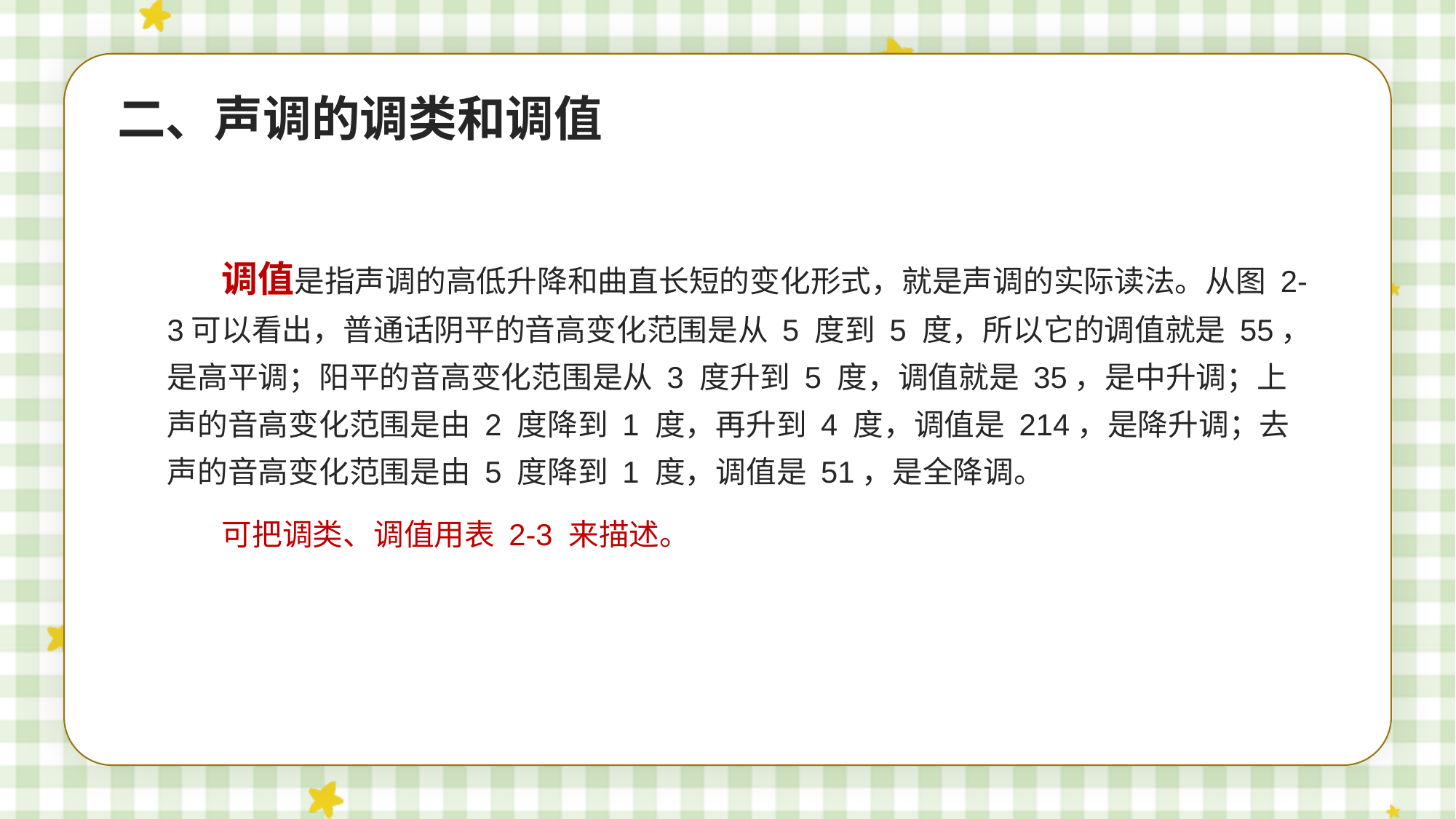

二、声调的调类和调值
调值是指声调的高低升降和曲直长短的变化形式，就是声调的实际读法。从图 2-3可以看出，普通话阴平的音高变化范围是从 5 度到 5 度，所以它的调值就是 55，是高平调；阳平的音高变化范围是从 3 度升到 5 度，调值就是 35，是中升调；上声的音高变化范围是由 2 度降到 1 度，再升到 4 度，调值是 214，是降升调；去声的音高变化范围是由 5 度降到 1 度，调值是 51，是全降调。
可把调类、调值用表 2-3 来描述。